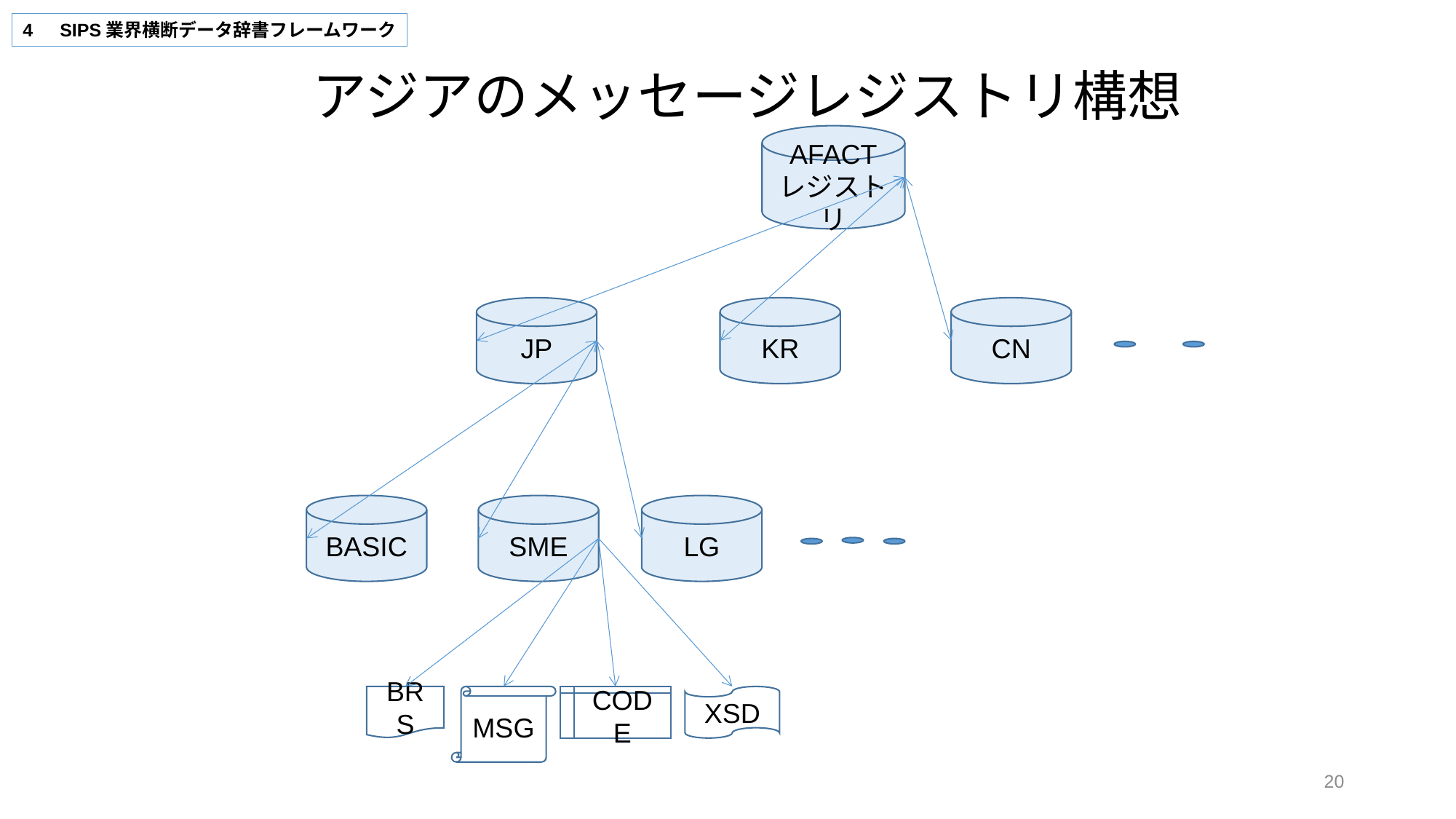

4　SIPS業界横断データ辞書フレームワーク
アジアのメッセージレジストリ構想
AFACT
レジストリ
JP
KR
CN

BASIC
SME
LG

BRS
CODE
XSD
MSG
20